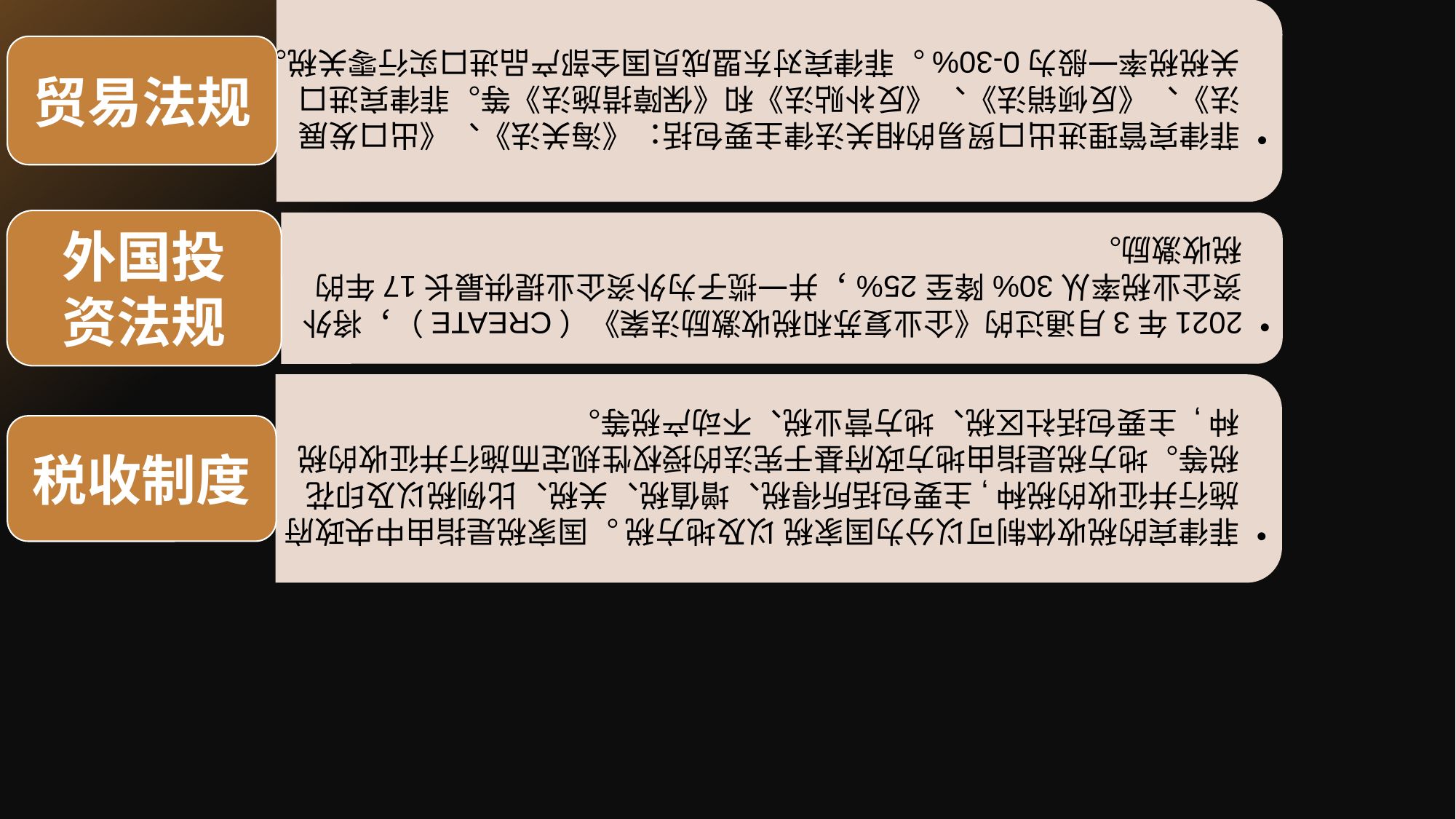

# 三、法律环境
菲律宾管理进出口贸易的相关法律主要包括：《海关法》、《出口发展法》、《反倾销法》、《反补贴法》和《保障措施法》等。菲律宾进口关税税率一般为0-30%。菲律宾对东盟成员国全部产品进口实行零关税。
贸易法规
2021年3月通过的《企业复苏和税收激励法案》（CREATE），将外资企业税率从30%降至25%，并一揽子为外资企业提供最长17年的税收激励。
外国投
资法规
菲律宾的税收体制可以分为国家税 以及地方税 。国家税是指由中央政府施行并征收的税种,主要包括所得税、增值税、关税、比例税以及印花税等。地方税是指由地方政府基于宪法的授权性规定而施行并征收的税种, 主要包括社区税、地方营业税、不动产税等。
税收制度